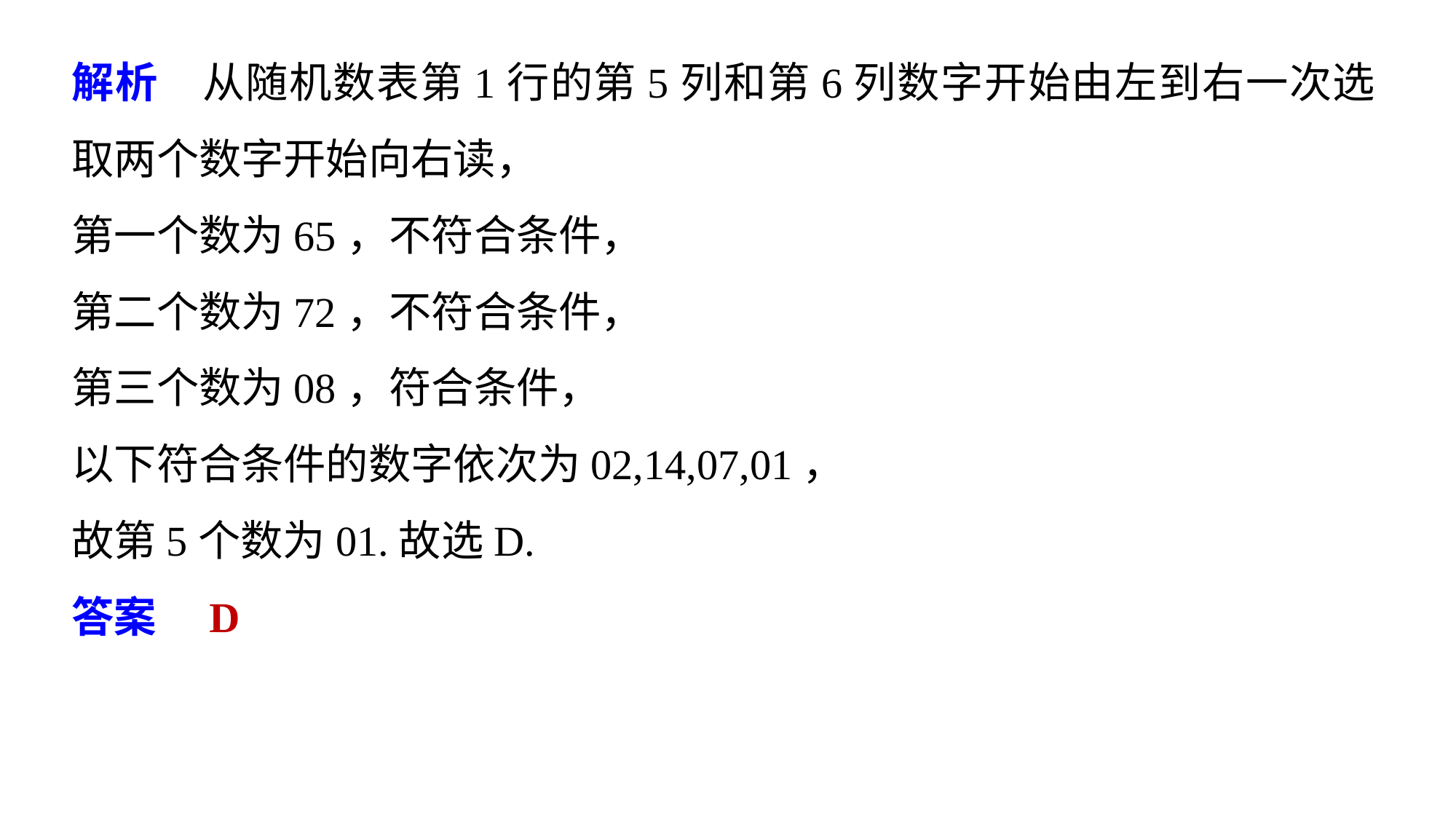

解析　从随机数表第1行的第5列和第6列数字开始由左到右一次选取两个数字开始向右读，
第一个数为65，不符合条件，
第二个数为72，不符合条件，
第三个数为08，符合条件，
以下符合条件的数字依次为02,14,07,01，
故第5个数为01.故选D.
答案　D